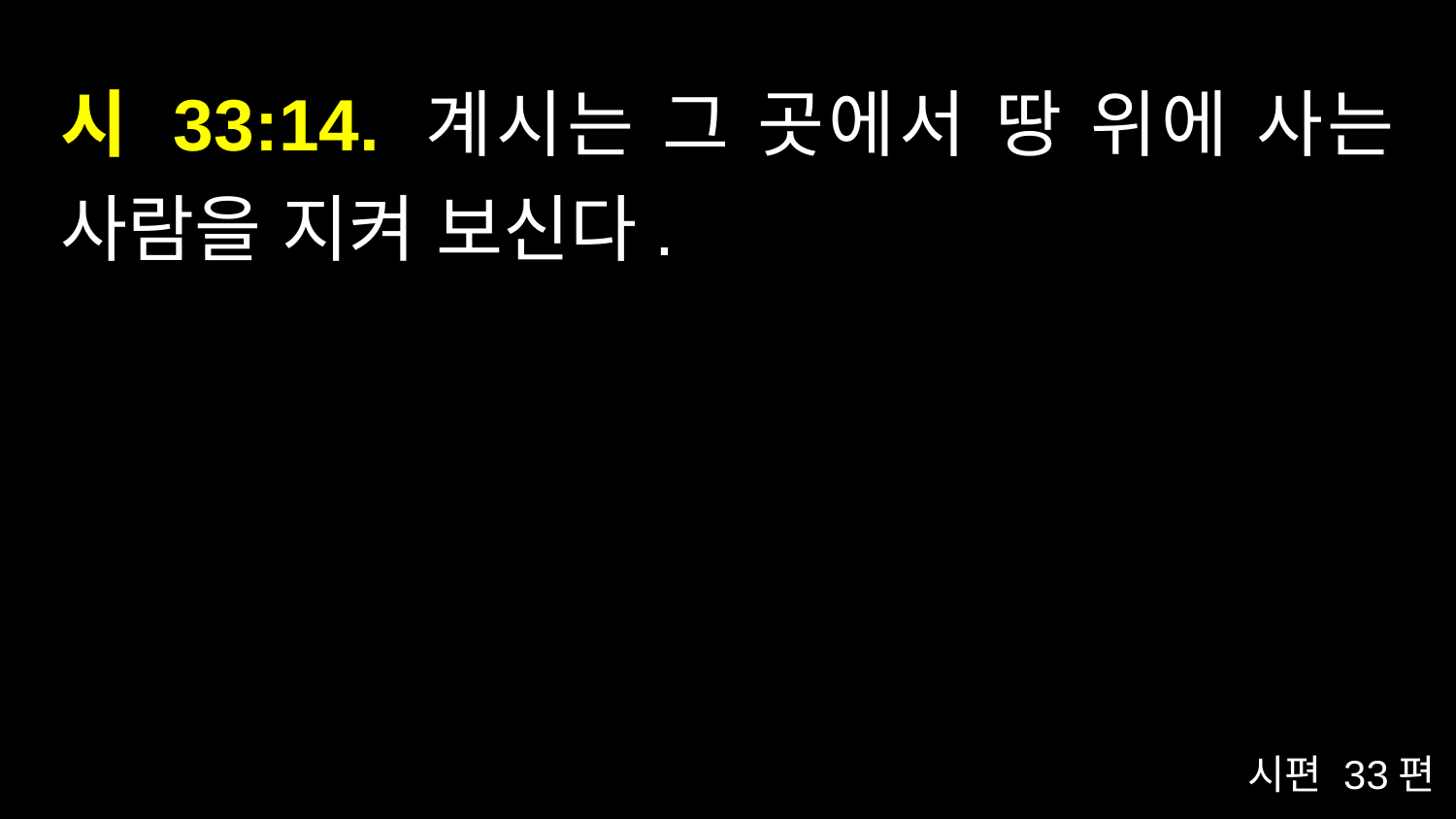

# 시 33:14. 계시는 그 곳에서 땅 위에 사는 사람을 지켜 보신다.
시편 33편